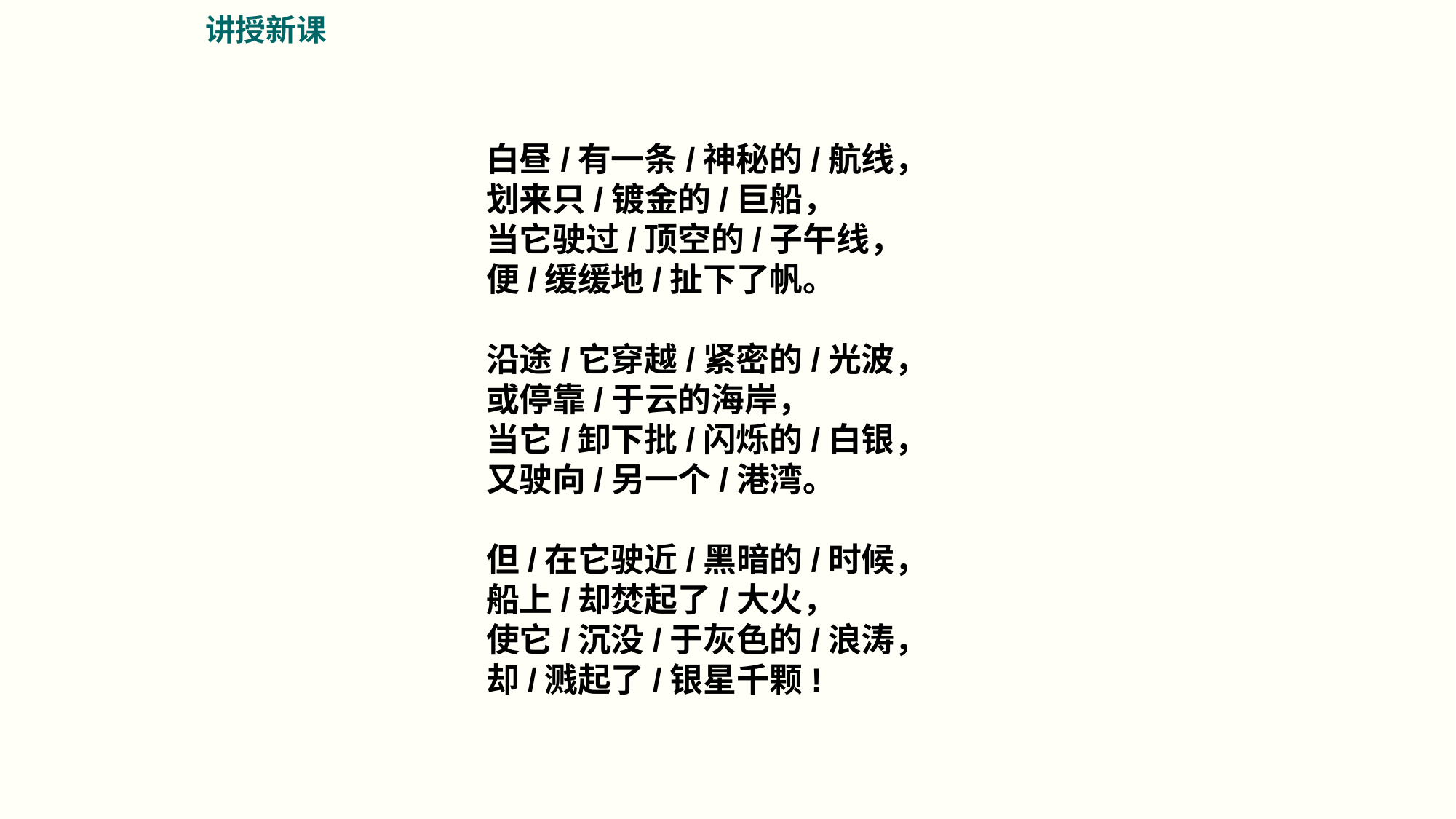

讲授新课
https://www.ypppt.com/
白昼/有一条/神秘的/航线，
划来只/镀金的/巨船，
当它驶过/顶空的/子午线，
便/缓缓地/扯下了帆。

沿途/它穿越/紧密的/光波，
或停靠/于云的海岸，
当它/卸下批/闪烁的/白银，
又驶向/另一个/港湾。

但/在它驶近/黑暗的/时候，
船上/却焚起了/大火，
使它/沉没/于灰色的/浪涛，
却/溅起了/银星千颗!